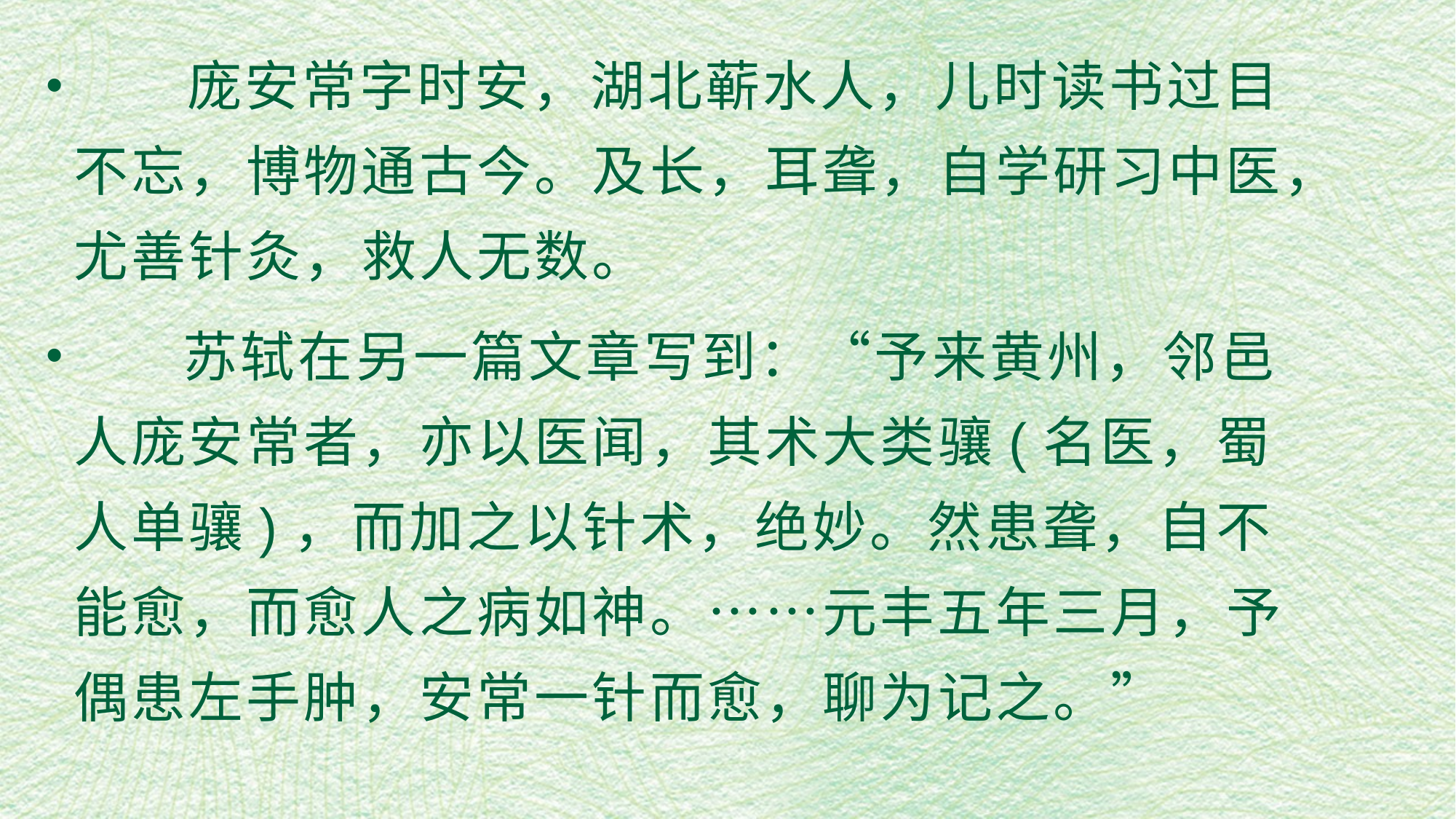

庞安常字时安，湖北蕲水人，儿时读书过目不忘，博物通古今。及长，耳聋，自学研习中医，尤善针灸，救人无数。
       苏轼在另一篇文章写到：“予来黄州，邻邑人庞安常者，亦以医闻，其术大类骧(名医，蜀人单骧)，而加之以针术，绝妙。然患聋，自不能愈，而愈人之病如神。……元丰五年三月，予偶患左手肿，安常一针而愈，聊为记之。”
#